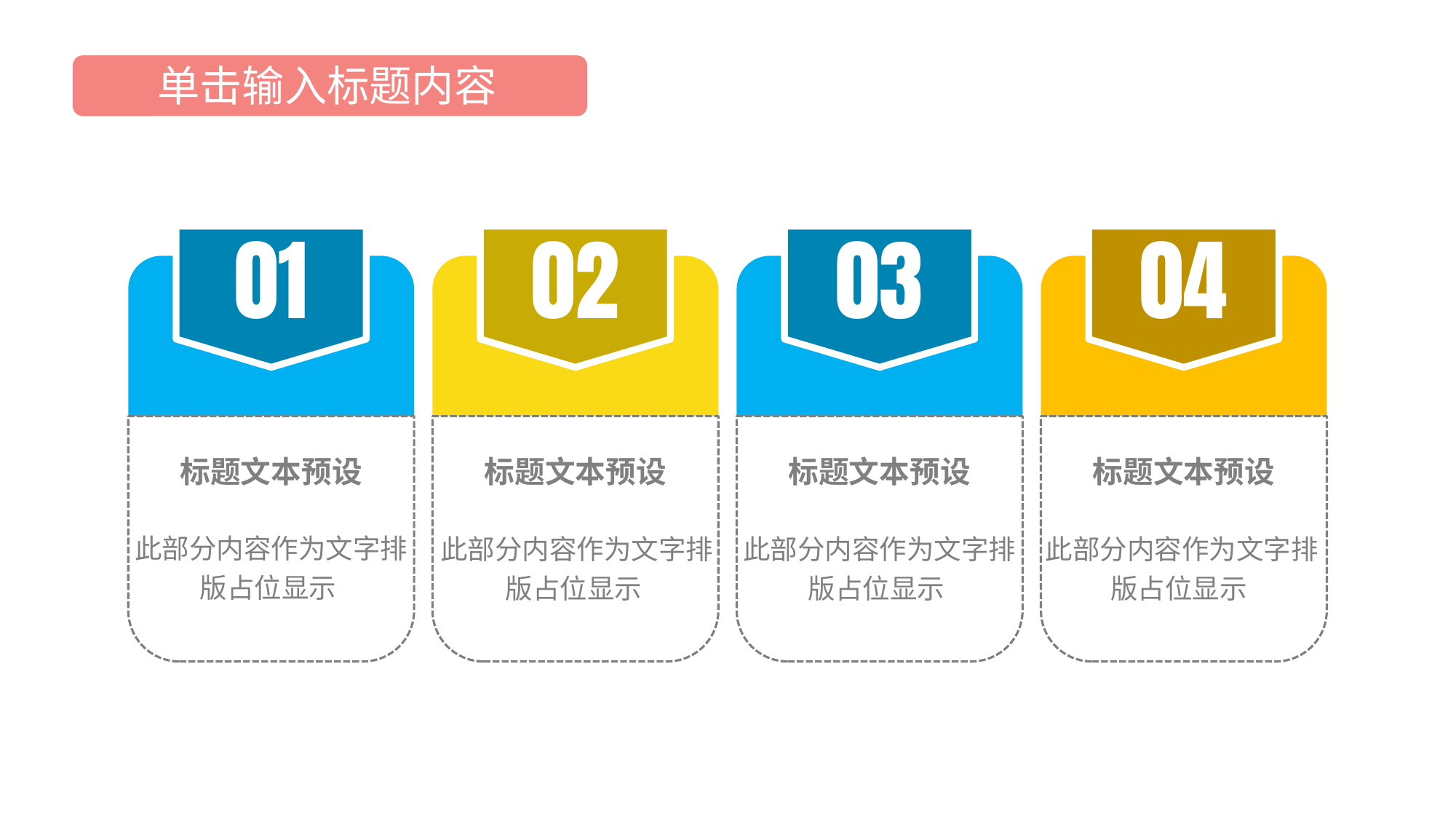

单击输入标题内容

01

标题文本预设
此部分内容作为文字排版占位显示
02

标题文本预设
此部分内容作为文字排版占位显示
03

标题文本预设
此部分内容作为文字排版占位显示
04

标题文本预设
此部分内容作为文字排版占位显示